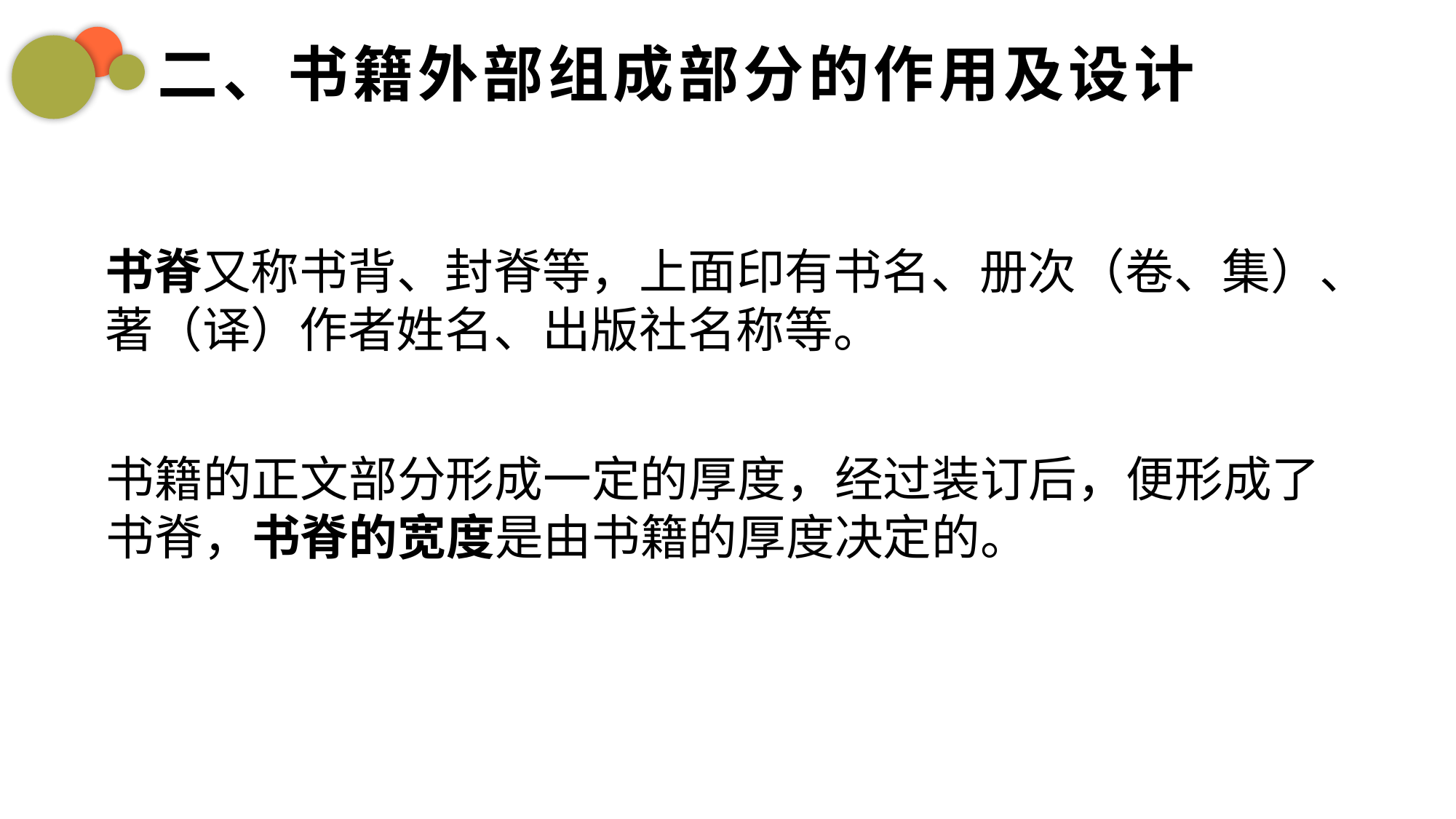

二、书籍外部组成部分的作用及设计
书脊又称书背、封脊等，上面印有书名、册次（卷、集）、著（译）作者姓名、出版社名称等。
书籍的正文部分形成一定的厚度，经过装订后，便形成了书脊，书脊的宽度是由书籍的厚度决定的。